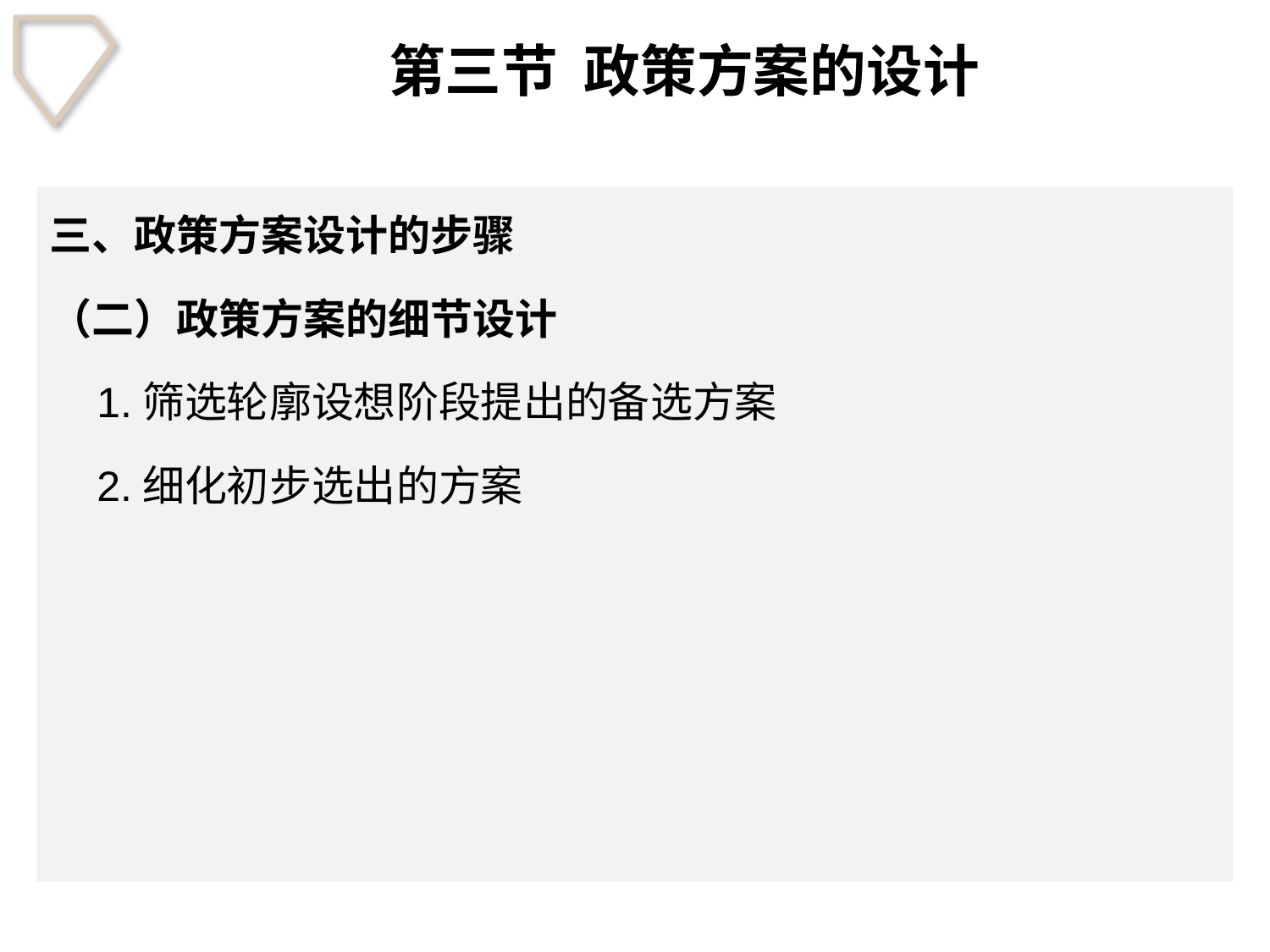

# 第三节  政策方案的设计
三、政策方案设计的步骤
（二）政策方案的细节设计
    1.筛选轮廓设想阶段提出的备选方案
    2.细化初步选出的方案